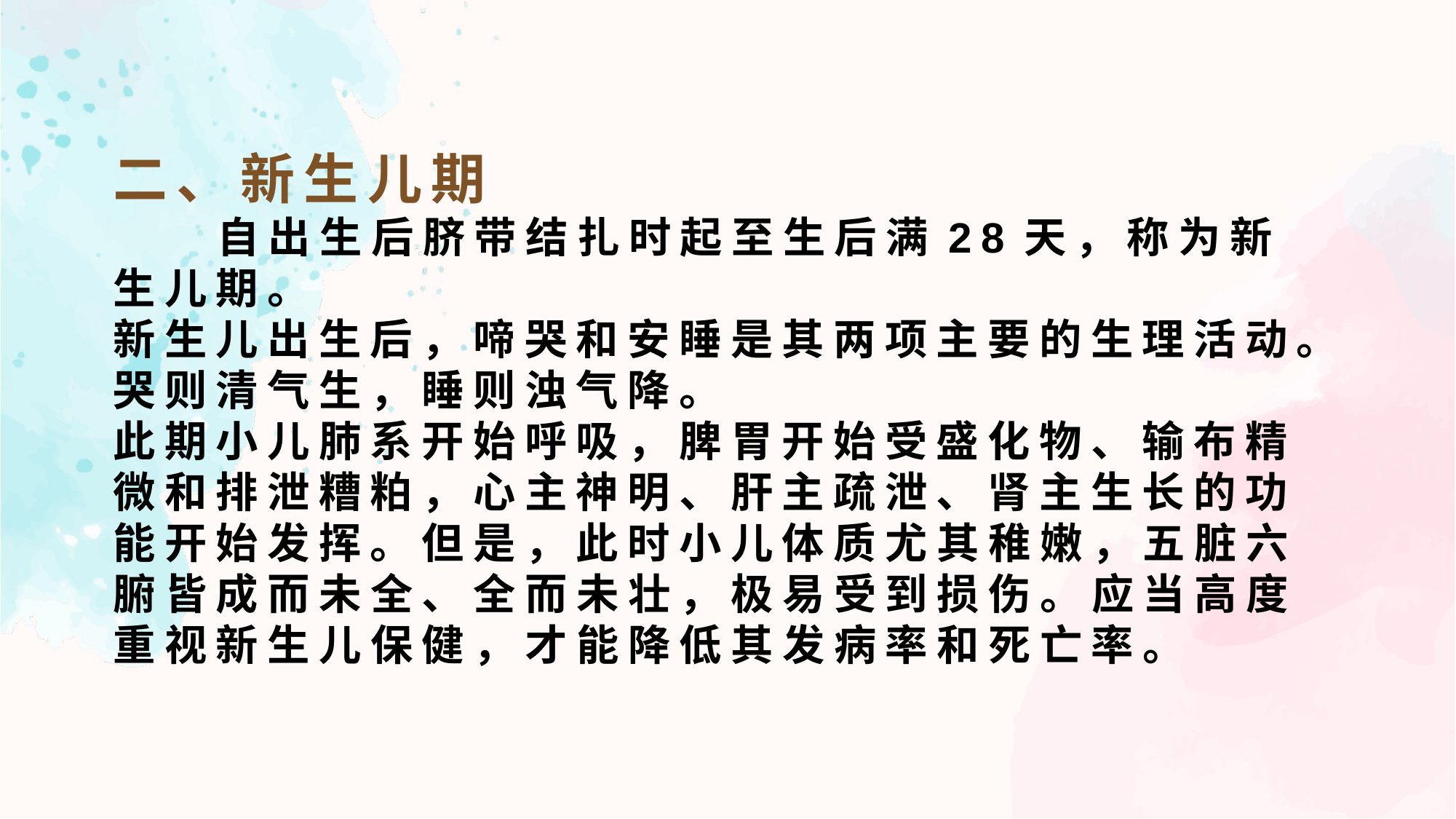

二、新生儿期
     自出生后脐带结扎时起至生后满28天，称为新生儿期。
新生儿出生后，啼哭和安睡是其两项主要的生理活动。哭则清气生，睡则浊气降。
此期小儿肺系开始呼吸，脾胃开始受盛化物、输布精微和排泄糟粕，心主神明、肝主疏泄、肾主生长的功能开始发挥。但是，此时小儿体质尤其稚嫩，五脏六腑皆成而未全、全而未壮，极易受到损伤。应当高度重视新生儿保健，才能降低其发病率和死亡率。